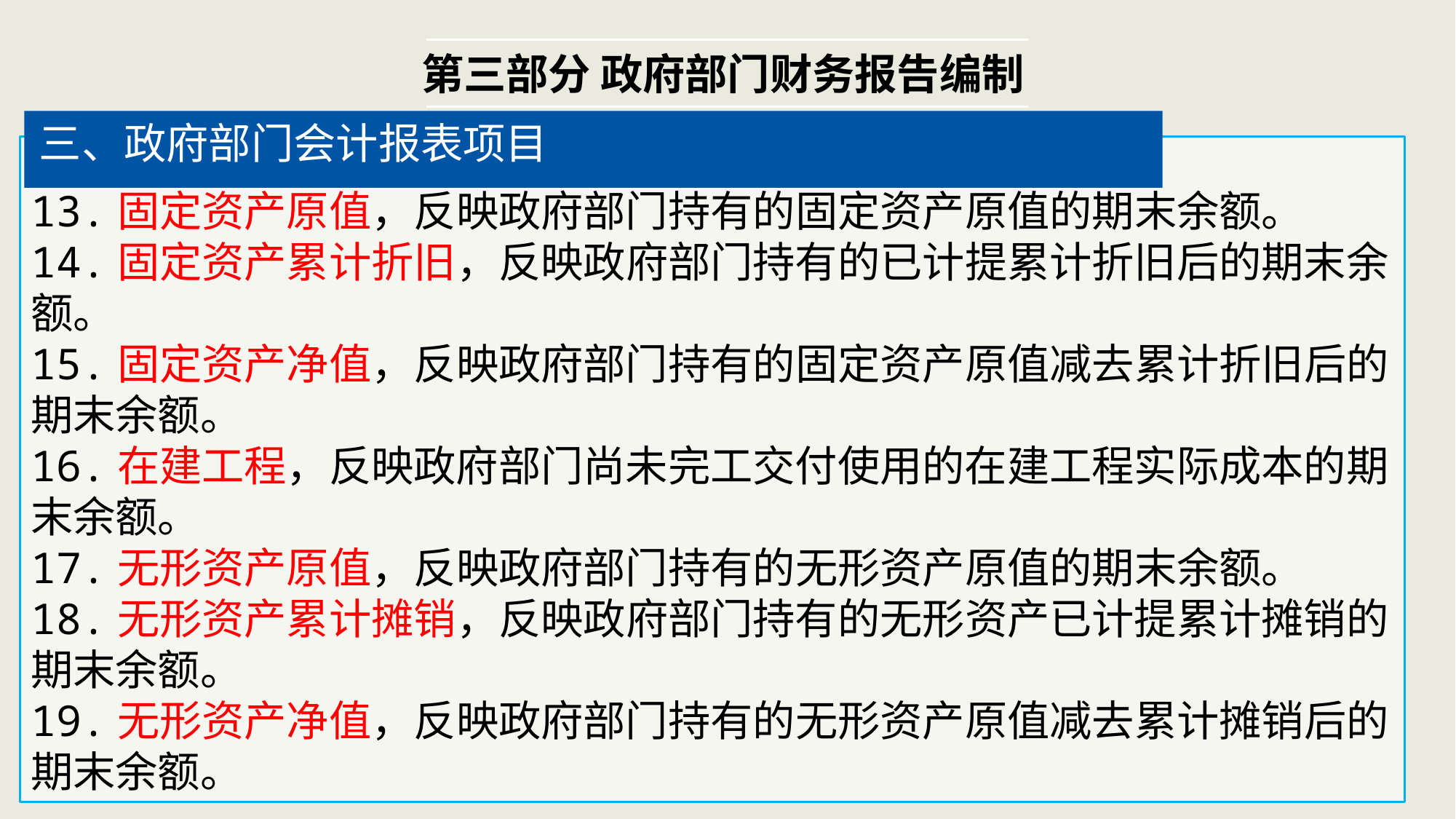

第三部分 政府部门财务报告编制

三、政府部门会计报表项目

13.固定资产原值，反映政府部门持有的固定资产原值的期末余额。
14.固定资产累计折旧，反映政府部门持有的已计提累计折旧后的期末余额。
15.固定资产净值，反映政府部门持有的固定资产原值减去累计折旧后的期末余额。
16.在建工程，反映政府部门尚未完工交付使用的在建工程实际成本的期末余额。
17.无形资产原值，反映政府部门持有的无形资产原值的期末余额。
18.无形资产累计摊销，反映政府部门持有的无形资产已计提累计摊销的期末余额。
19.无形资产净值，反映政府部门持有的无形资产原值减去累计摊销后的期末余额。
52